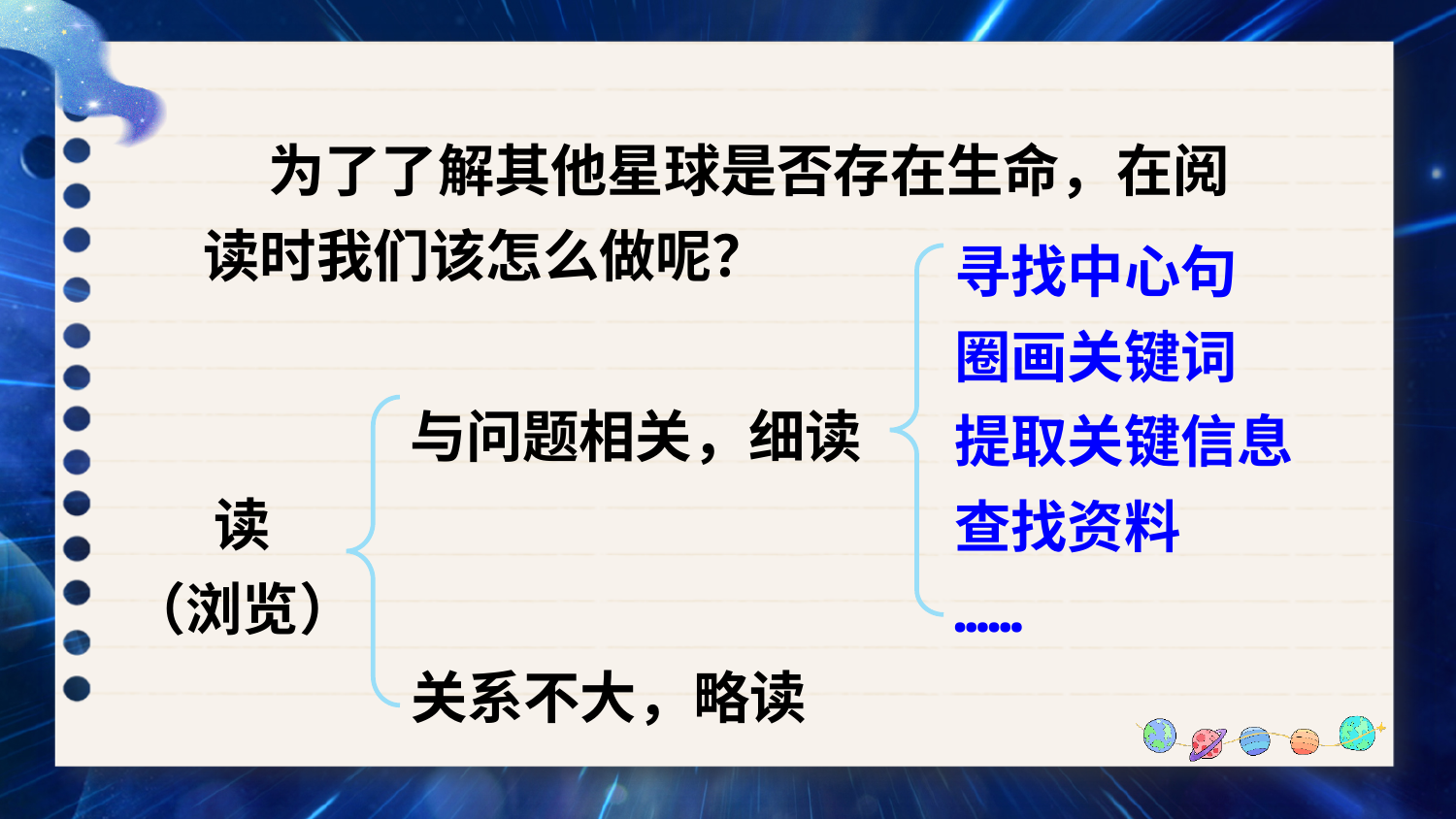

为了了解其他星球是否存在生命，在阅读时我们该怎么做呢？
寻找中心句
圈画关键词
提取关键信息
查找资料
……

与问题相关，细读

读
（浏览）
关系不大，略读